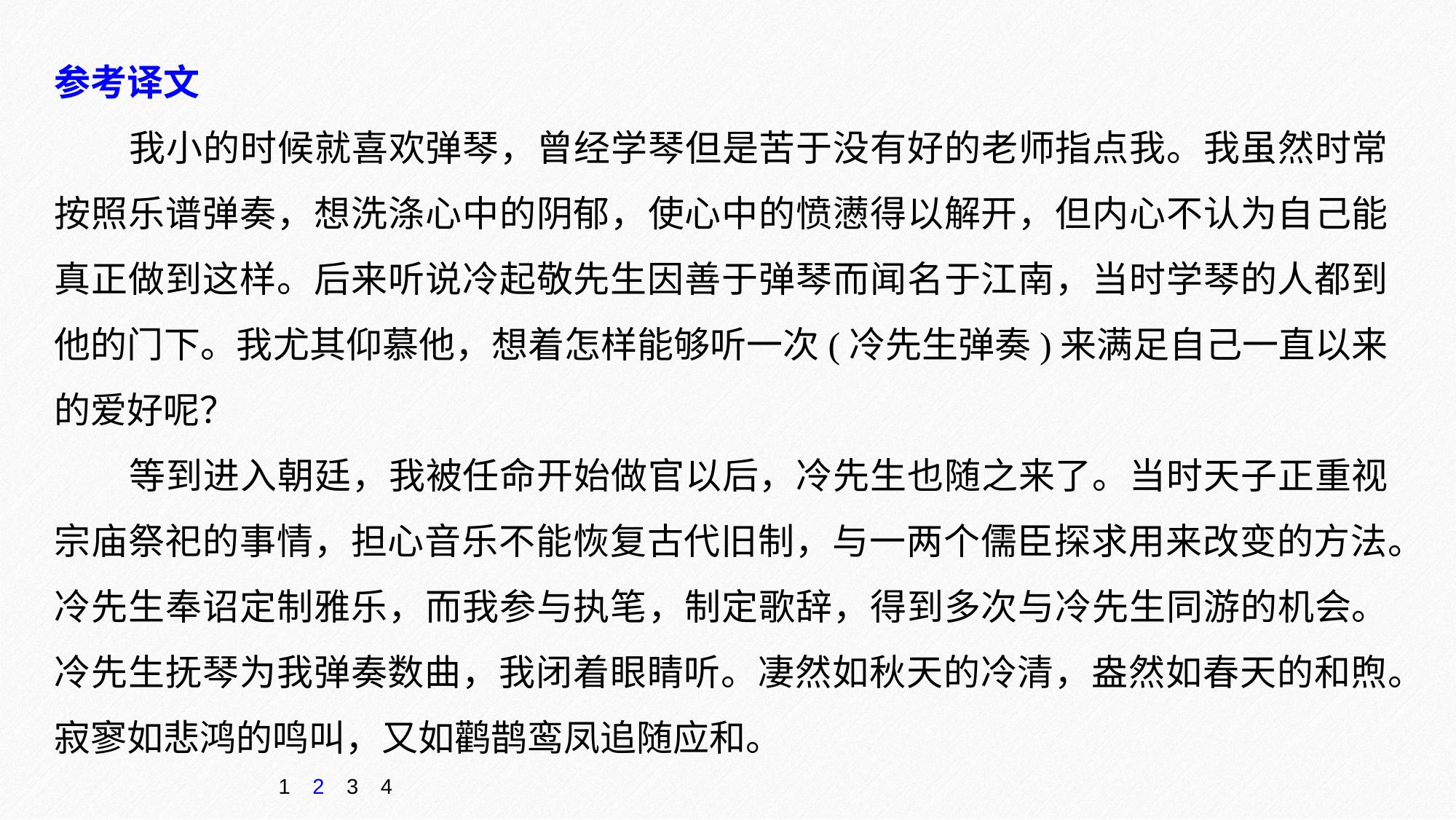

参考译文
我小的时候就喜欢弹琴，曾经学琴但是苦于没有好的老师指点我。我虽然时常按照乐谱弹奏，想洗涤心中的阴郁，使心中的愤懑得以解开，但内心不认为自己能真正做到这样。后来听说冷起敬先生因善于弹琴而闻名于江南，当时学琴的人都到他的门下。我尤其仰慕他，想着怎样能够听一次(冷先生弹奏)来满足自己一直以来的爱好呢？
等到进入朝廷，我被任命开始做官以后，冷先生也随之来了。当时天子正重视宗庙祭祀的事情，担心音乐不能恢复古代旧制，与一两个儒臣探求用来改变的方法。冷先生奉诏定制雅乐，而我参与执笔，制定歌辞，得到多次与冷先生同游的机会。冷先生抚琴为我弹奏数曲，我闭着眼睛听。凄然如秋天的冷清，盎然如春天的和煦。寂寥如悲鸿的鸣叫，又如鹳鹊鸾凤追随应和。
1
2
3
4